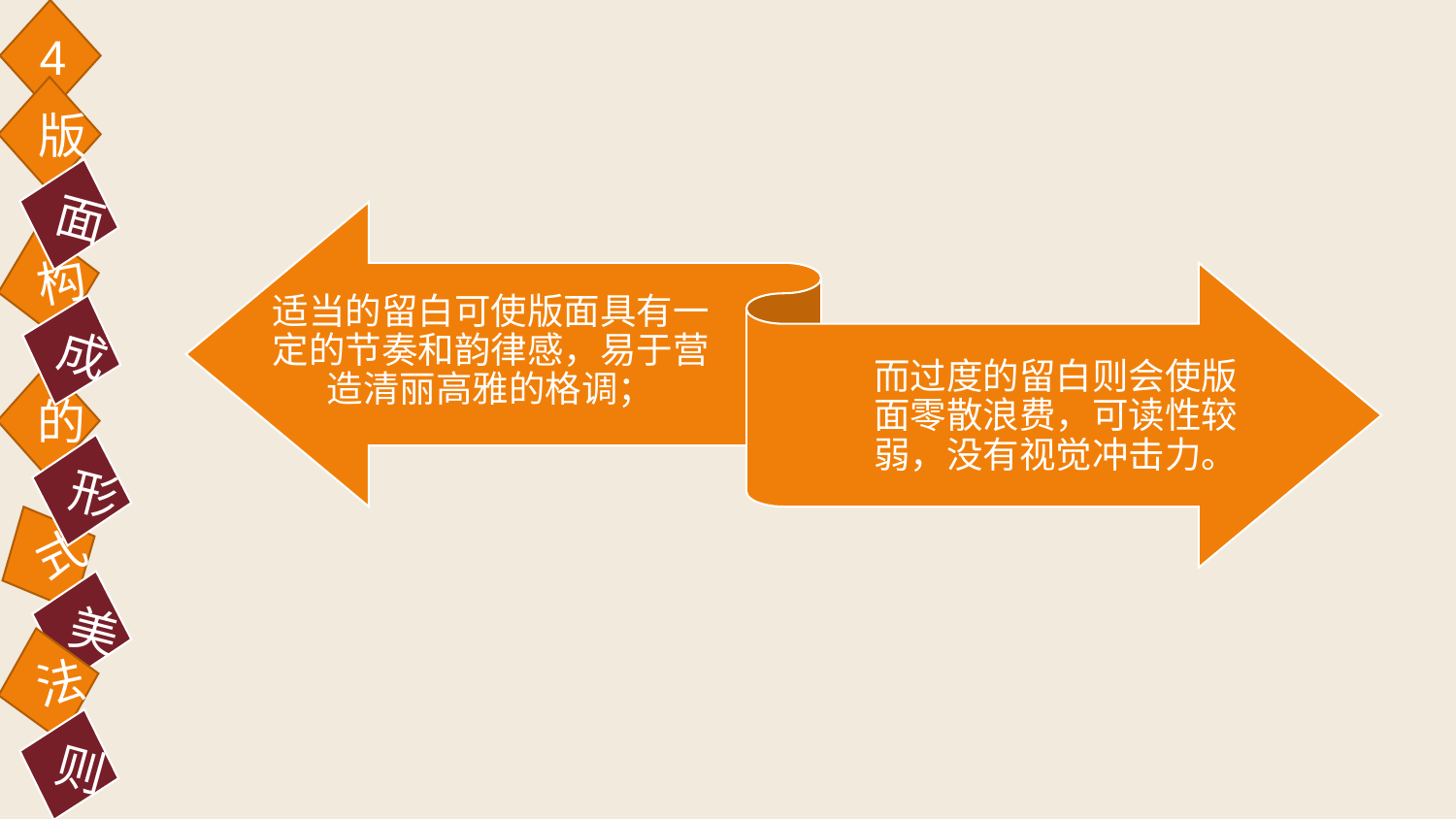

4
版
面
适当的留白可使版面具有一定的节奏和韵律感，易于营造清丽高雅的格调；
而过度的留白则会使版面零散浪费，可读性较弱，没有视觉冲击力。
构
成
的
形
式
美
法
则